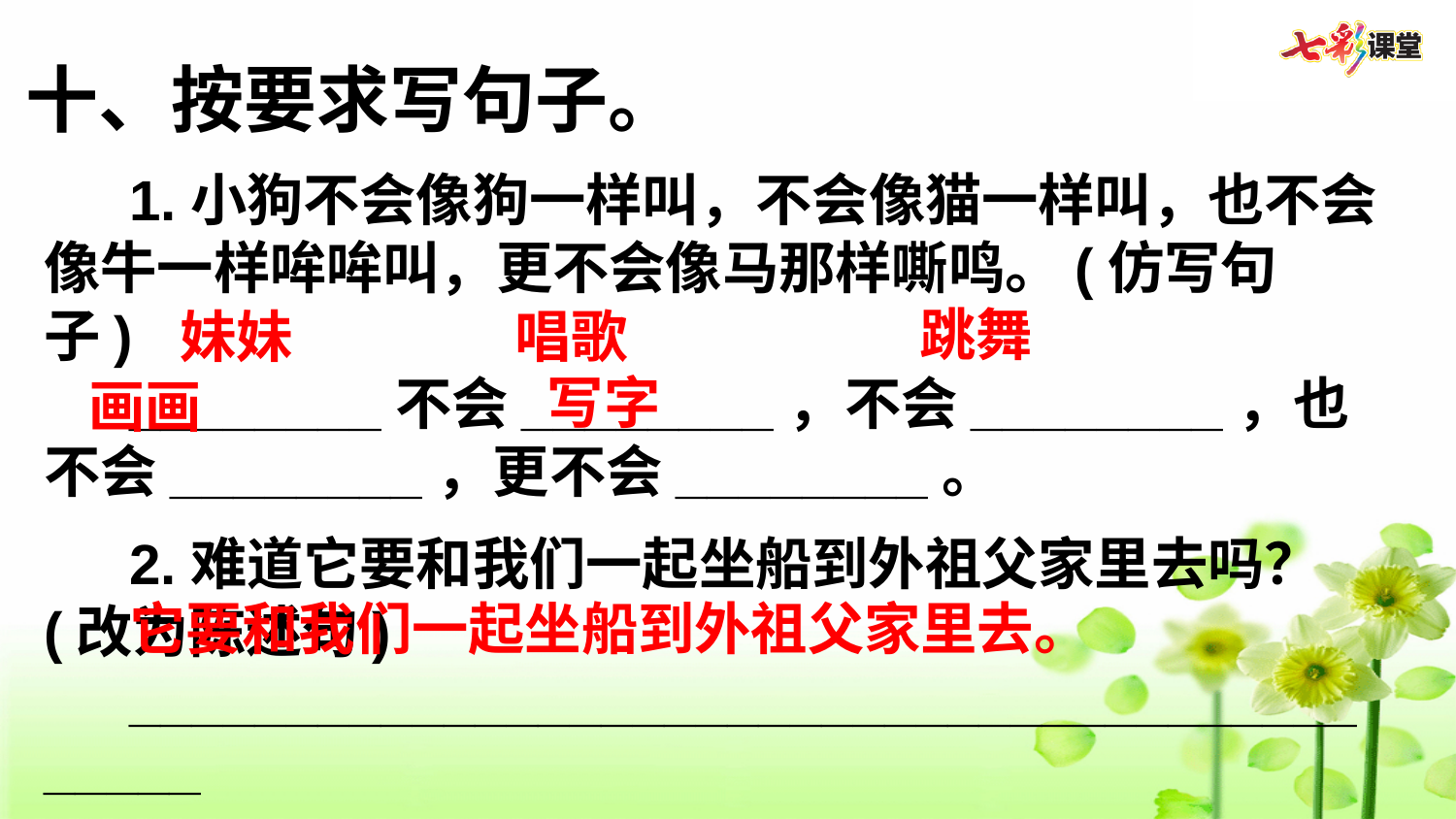

十、按要求写句子。
1.小狗不会像狗一样叫，不会像猫一样叫，也不会像牛一样哞哞叫，更不会像马那样嘶鸣。(仿写句子)
________不会________，不会________，也不会________，更不会________。
2.难道它要和我们一起坐船到外祖父家里去吗？(改为陈述句)
____________________________________________
跳舞
妹妹
唱歌
写字
画画
它要和我们一起坐船到外祖父家里去。